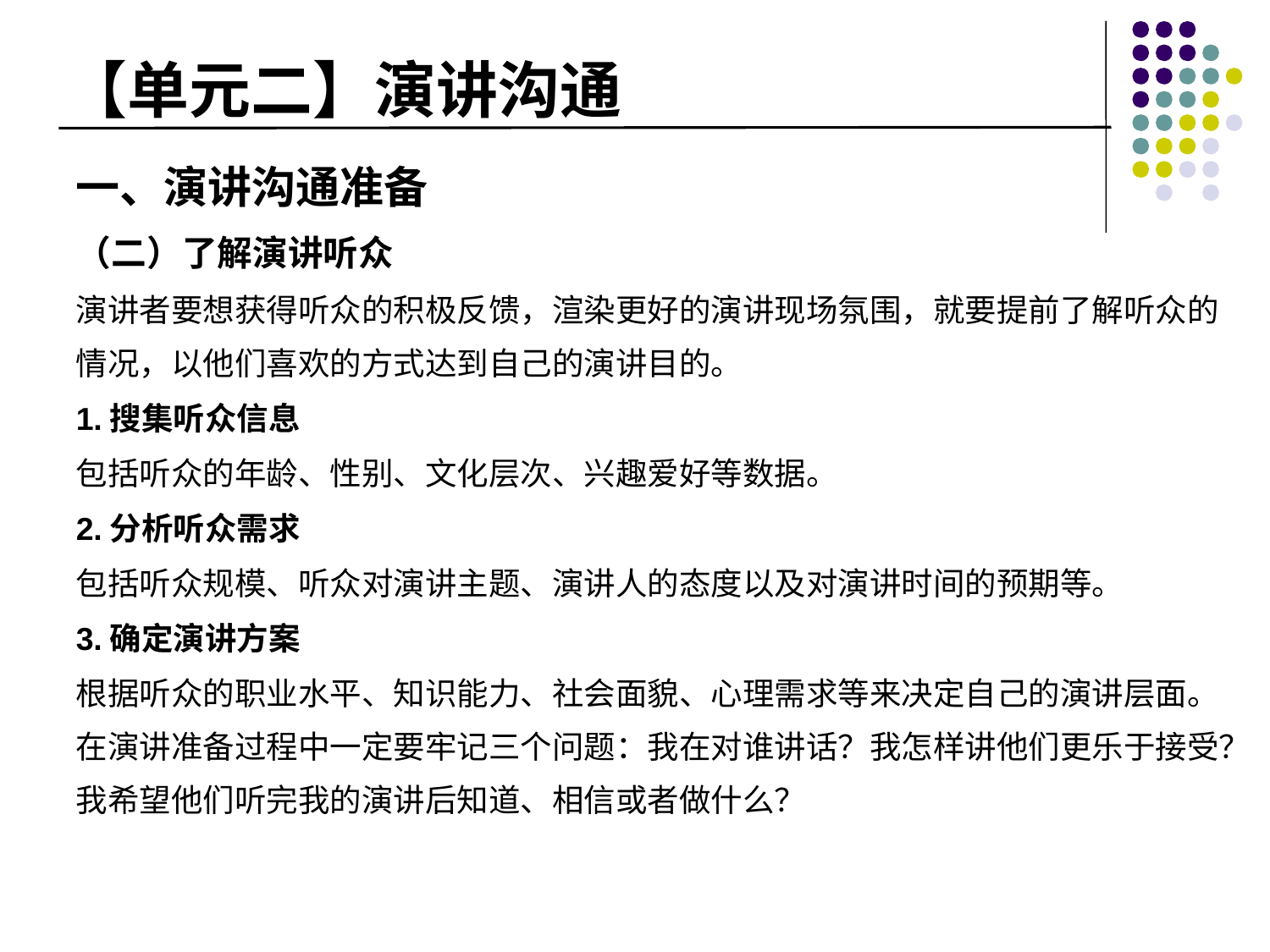

# 【单元二】演讲沟通
一、演讲沟通准备
（二）了解演讲听众
演讲者要想获得听众的积极反馈，渲染更好的演讲现场氛围，就要提前了解听众的情况，以他们喜欢的方式达到自己的演讲目的。
1.搜集听众信息
包括听众的年龄、性别、文化层次、兴趣爱好等数据。
2.分析听众需求
包括听众规模、听众对演讲主题、演讲人的态度以及对演讲时间的预期等。
3.确定演讲方案
根据听众的职业水平、知识能力、社会面貌、心理需求等来决定自己的演讲层面。在演讲准备过程中一定要牢记三个问题：我在对谁讲话？我怎样讲他们更乐于接受？我希望他们听完我的演讲后知道、相信或者做什么？